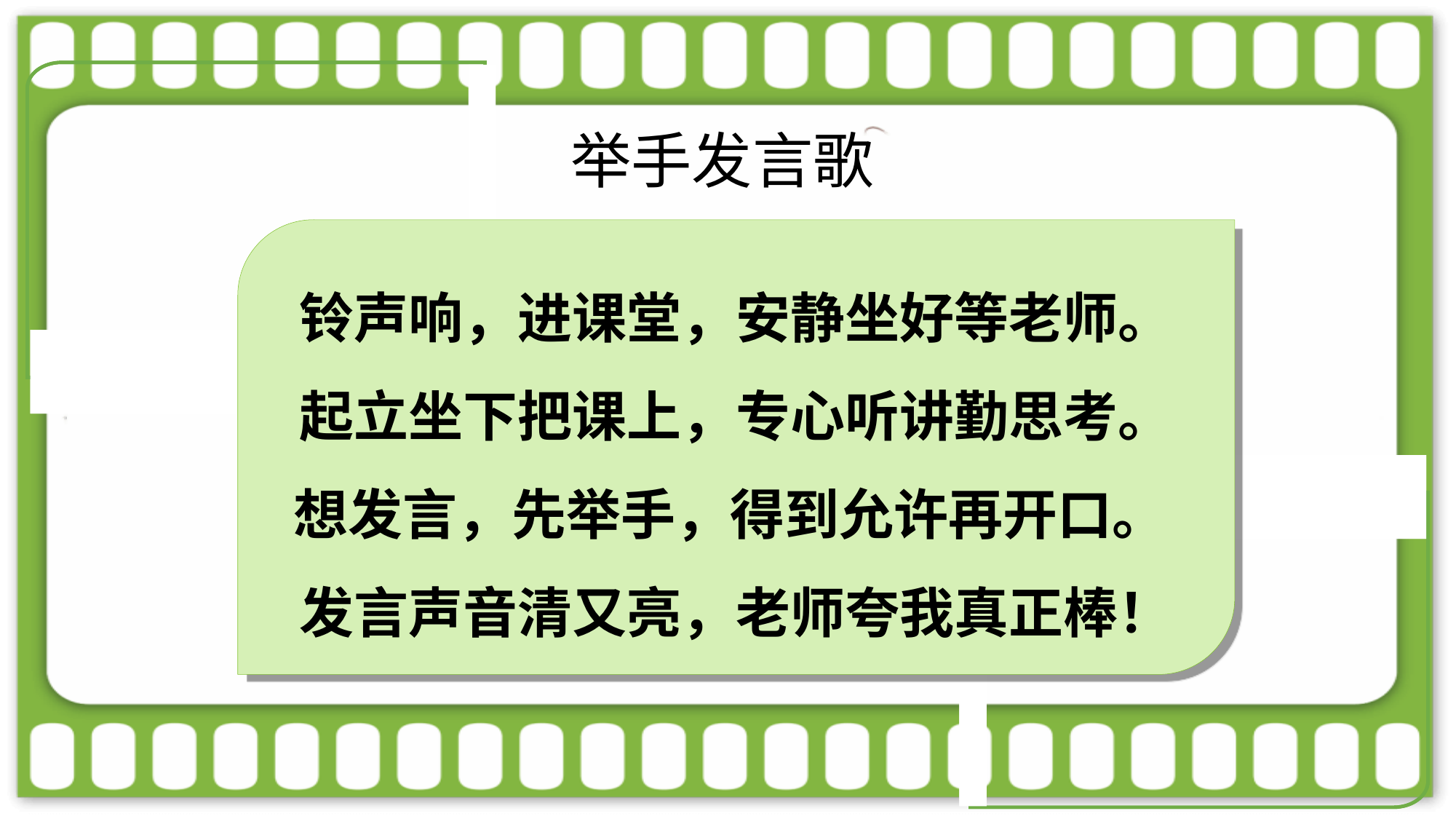

举手发言歌
铃声响，进课堂，安静坐好等老师。
起立坐下把课上，专心听讲勤思考。
想发言，先举手，得到允许再开口。
发言声音清又亮，老师夸我真正棒！